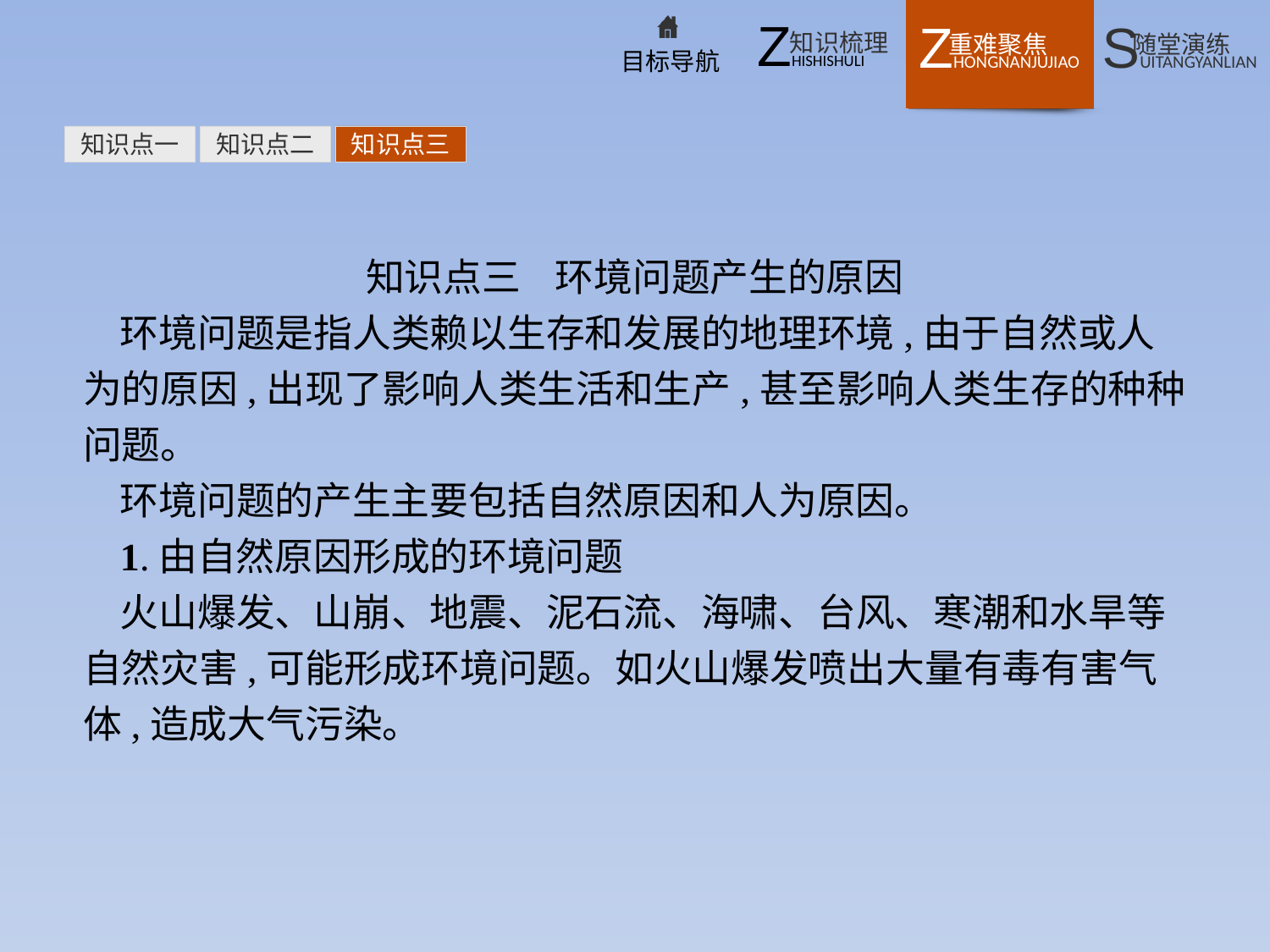

知识点一
知识点二
知识点三
知识点三    环境问题产生的原因
环境问题是指人类赖以生存和发展的地理环境,由于自然或人为的原因,出现了影响人类生活和生产,甚至影响人类生存的种种问题。
环境问题的产生主要包括自然原因和人为原因。
1.由自然原因形成的环境问题
火山爆发、山崩、地震、泥石流、海啸、台风、寒潮和水旱等自然灾害,可能形成环境问题。如火山爆发喷出大量有毒有害气体,造成大气污染。